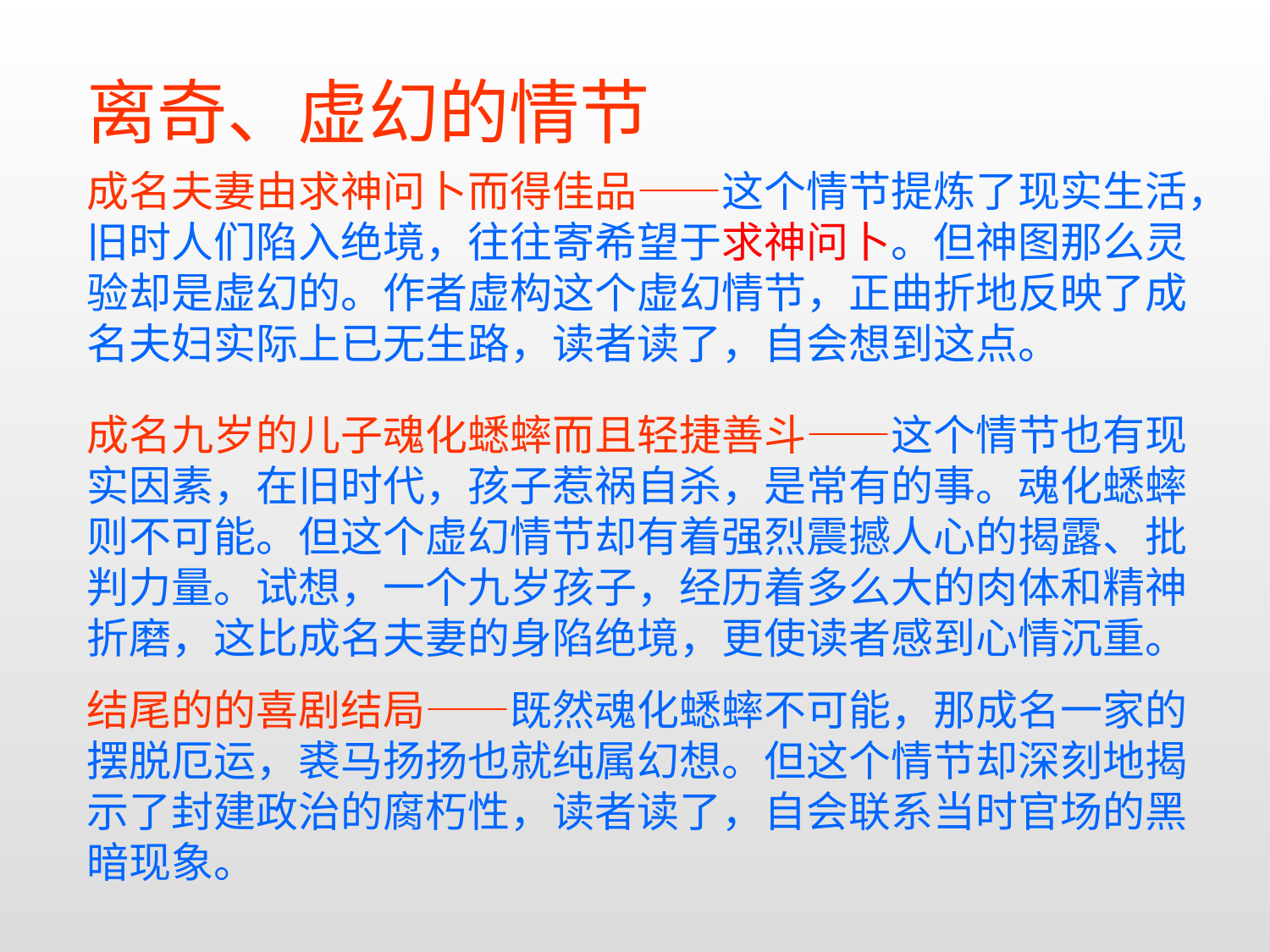

离奇、虚幻的情节
成名夫妻由求神问卜而得佳品——这个情节提炼了现实生活，旧时人们陷入绝境，往往寄希望于求神问卜。但神图那么灵验却是虚幻的。作者虚构这个虚幻情节，正曲折地反映了成名夫妇实际上已无生路，读者读了，自会想到这点。
成名九岁的儿子魂化蟋蟀而且轻捷善斗——这个情节也有现实因素，在旧时代，孩子惹祸自杀，是常有的事。魂化蟋蟀则不可能。但这个虚幻情节却有着强烈震撼人心的揭露、批判力量。试想，一个九岁孩子，经历着多么大的肉体和精神折磨，这比成名夫妻的身陷绝境，更使读者感到心情沉重。
结尾的的喜剧结局——既然魂化蟋蟀不可能，那成名一家的摆脱厄运，裘马扬扬也就纯属幻想。但这个情节却深刻地揭示了封建政治的腐朽性，读者读了，自会联系当时官场的黑暗现象。